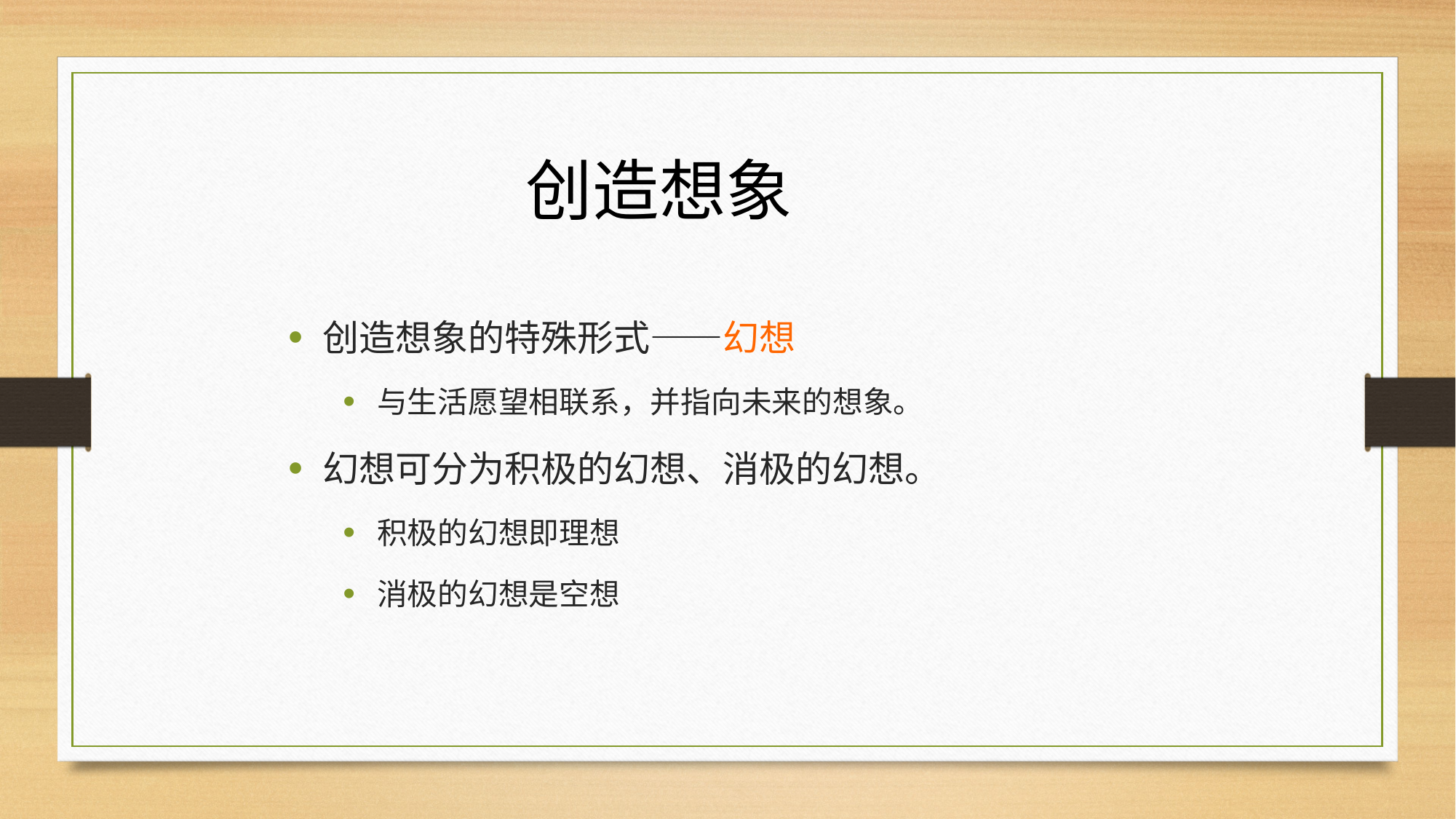

创造想象
创造想象的特殊形式——幻想
与生活愿望相联系，并指向未来的想象。
幻想可分为积极的幻想、消极的幻想。
积极的幻想即理想
消极的幻想是空想